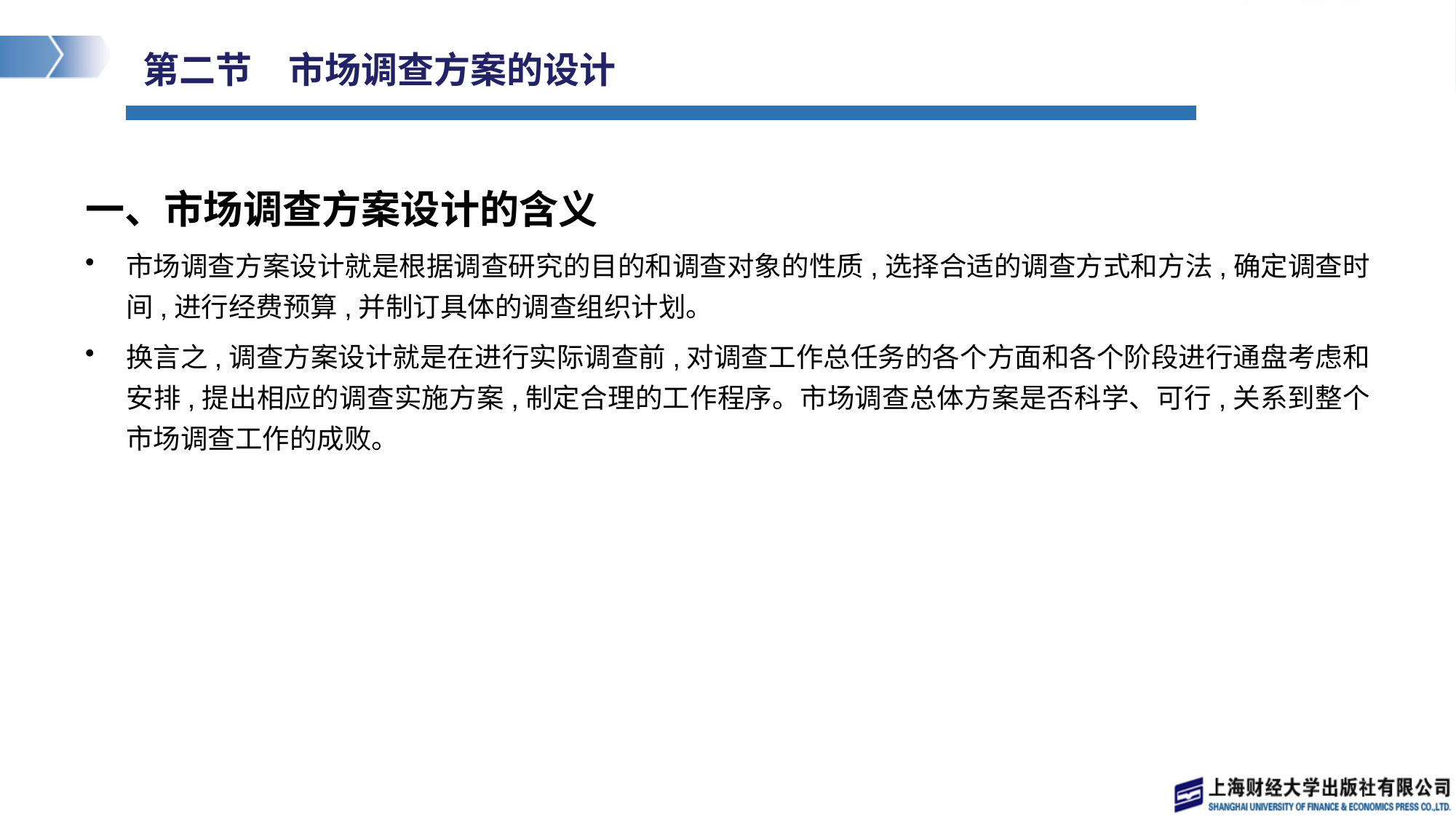

# 第二节　市场调查方案的设计
一、市场调查方案设计的含义
市场调查方案设计就是根据调查研究的目的和调查对象的性质,选择合适的调查方式和方法,确定调查时间,进行经费预算,并制订具体的调查组织计划。
换言之,调查方案设计就是在进行实际调查前,对调查工作总任务的各个方面和各个阶段进行通盘考虑和安排,提出相应的调查实施方案,制定合理的工作程序。市场调查总体方案是否科学、可行,关系到整个市场调查工作的成败。